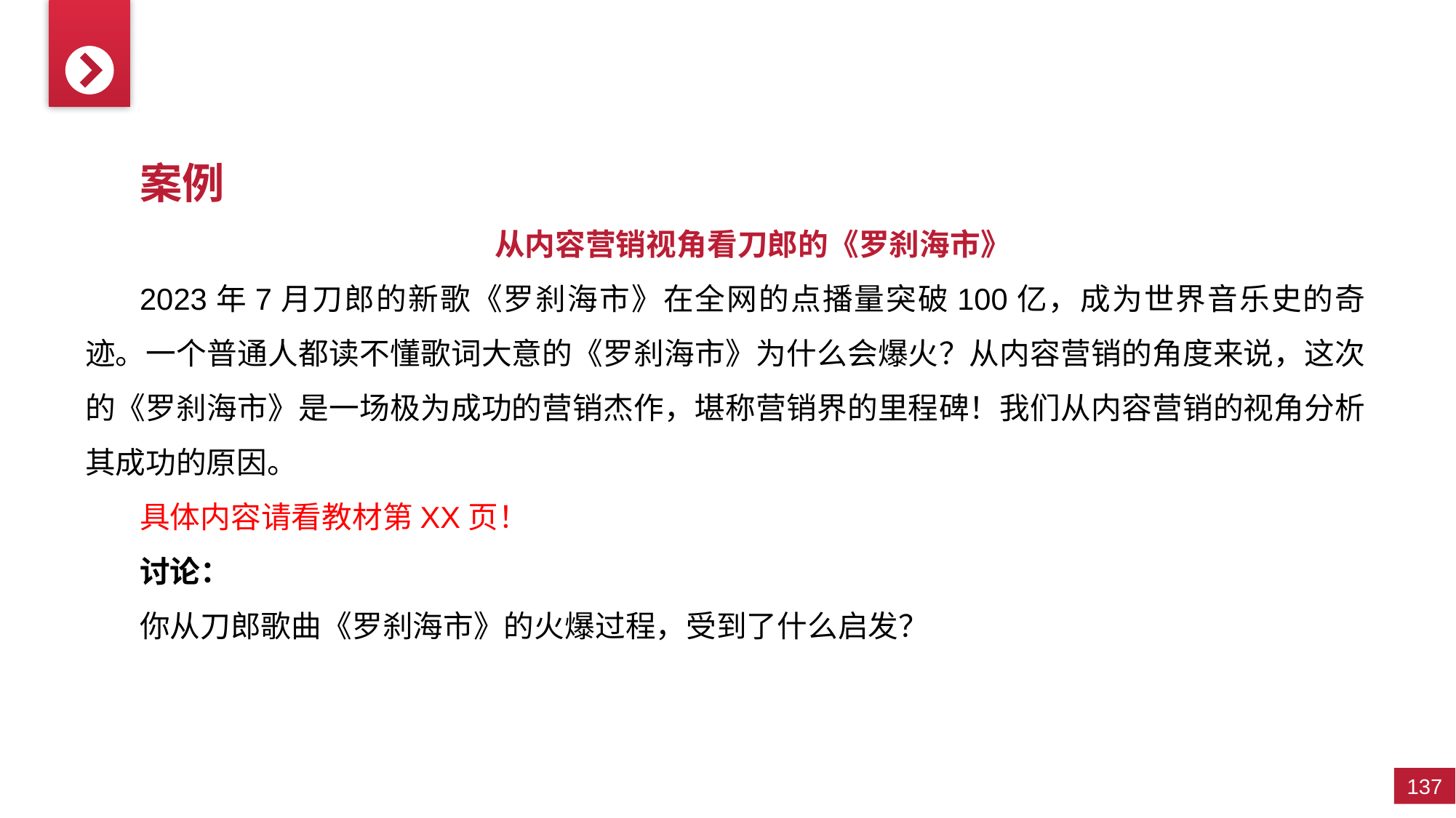

案例
从内容营销视角看刀郎的《罗刹海市》
2023年7月刀郎的新歌《罗刹海市》在全网的点播量突破100亿，成为世界音乐史的奇迹。一个普通人都读不懂歌词大意的《罗刹海市》为什么会爆火？从内容营销的角度来说，这次的《罗刹海市》是一场极为成功的营销杰作，堪称营销界的里程碑！我们从内容营销的视角分析其成功的原因。
具体内容请看教材第XX页！
讨论：
你从刀郎歌曲《罗刹海市》的火爆过程，受到了什么启发？